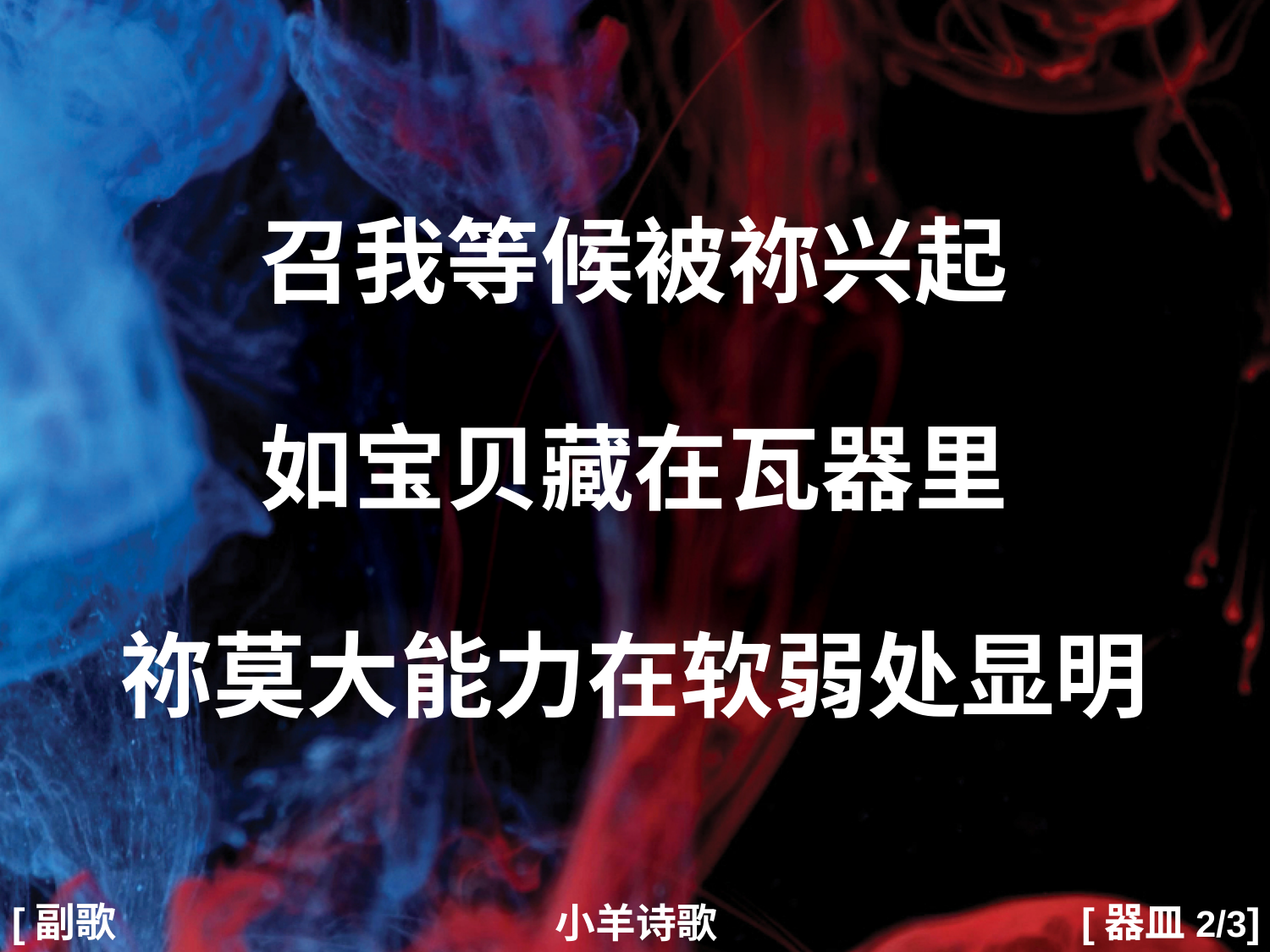

召我等候被祢兴起

如宝贝藏在瓦器里

祢莫大能力在软弱处显明
#

[副歌1]
[器皿2/3]
小羊诗歌